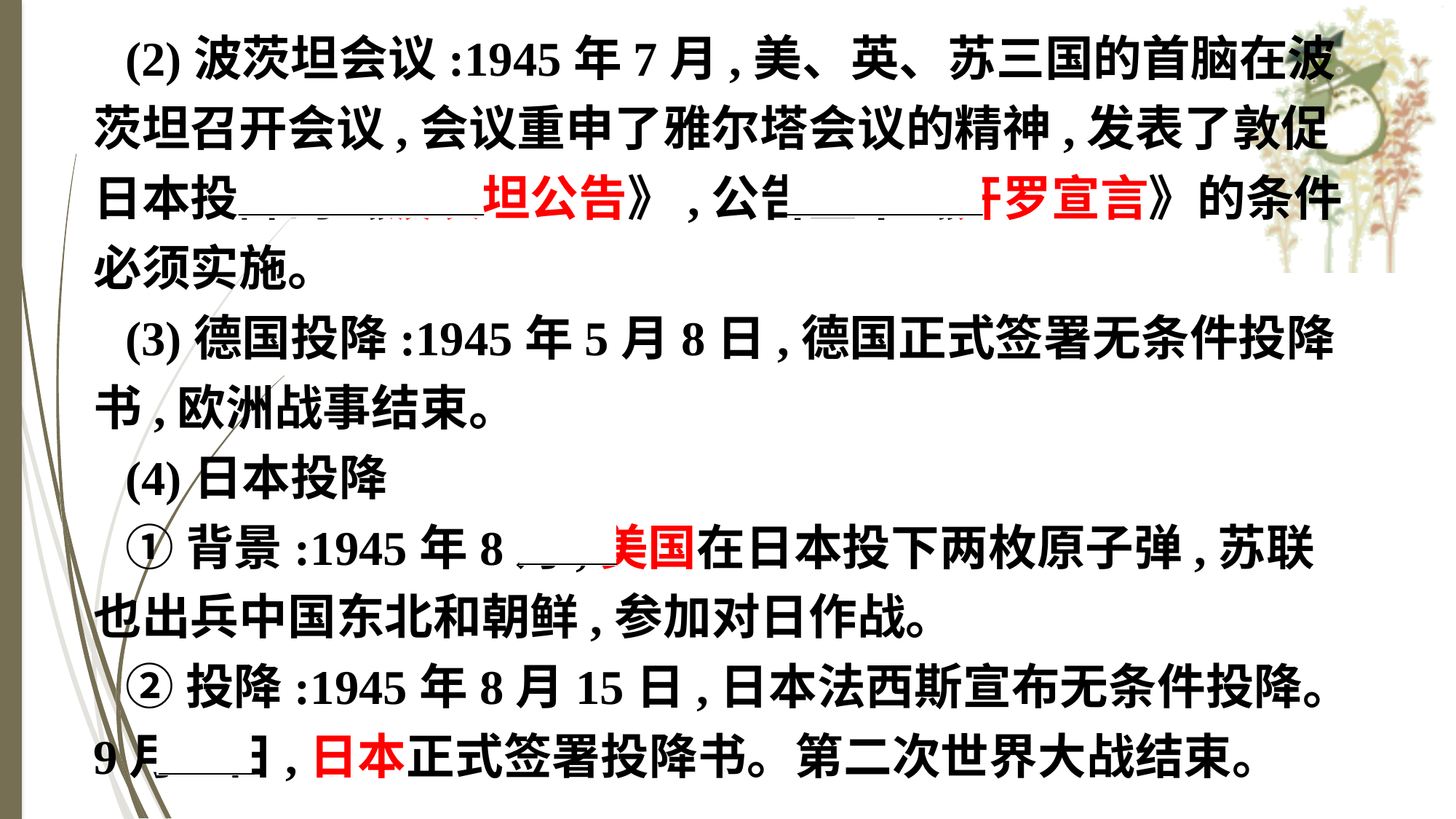

(2)波茨坦会议:1945年7月,美、英、苏三国的首脑在波茨坦召开会议,会议重申了雅尔塔会议的精神,发表了敦促日本投降的《波茨坦公告》,公告重申《开罗宣言》的条件必须实施。
(3)德国投降:1945年5月8日,德国正式签署无条件投降书,欧洲战事结束。
(4)日本投降
①背景:1945年8月,美国在日本投下两枚原子弹,苏联也出兵中国东北和朝鲜,参加对日作战。
②投降:1945年8月15日,日本法西斯宣布无条件投降。9月2日,日本正式签署投降书。第二次世界大战结束。